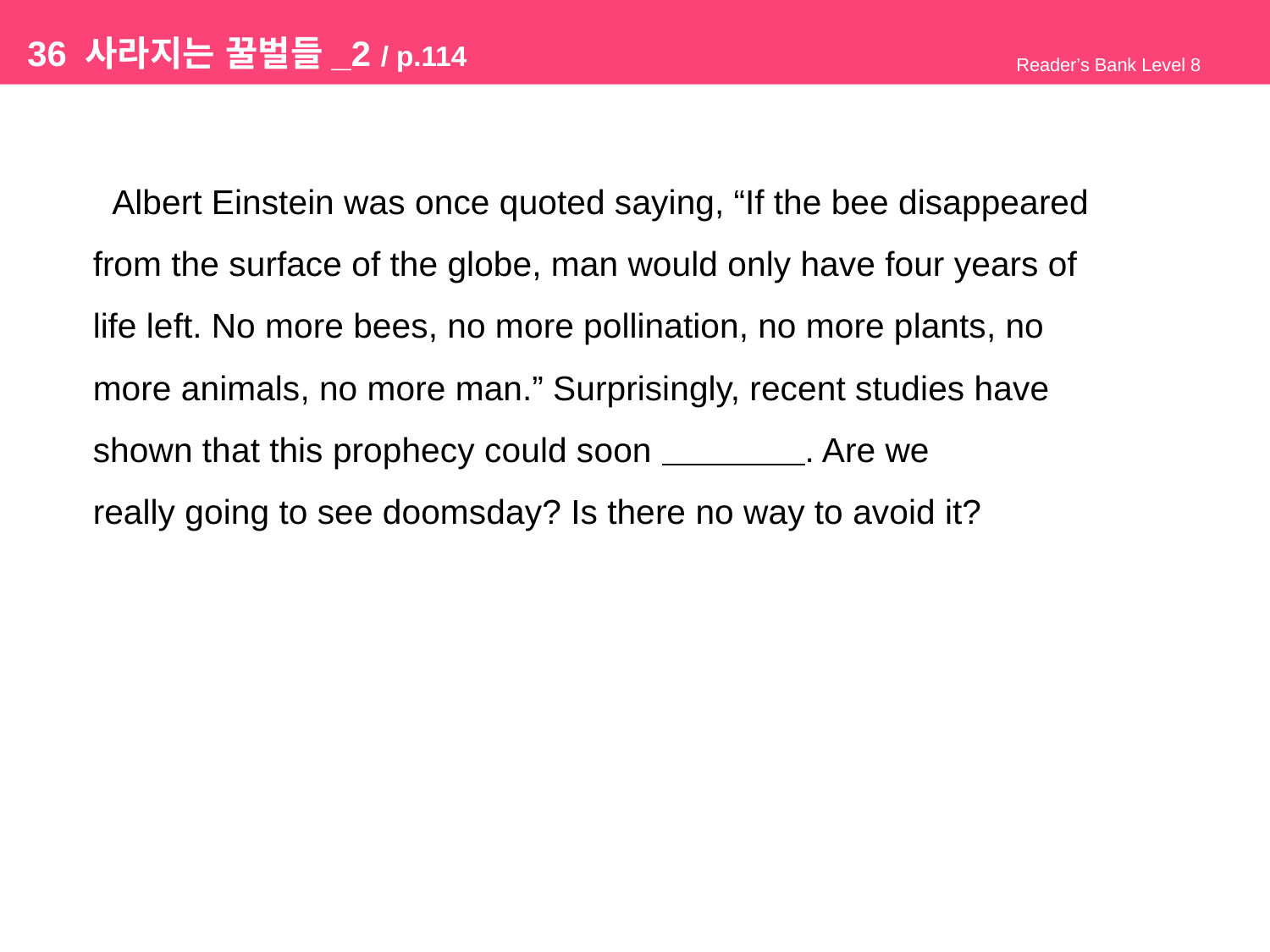

# 36 사라지는 꿀벌들_2 / p.114
Reader’s Bank Level 8

  Albert Einstein was once quoted saying, “If the bee disappeared
from the surface of the globe, man would only have four years of
life left. No more bees, no more pollination, no more plants, no
more animals, no more man.” Surprisingly, recent studies have
shown that this prophecy could soon                . Are we
really going to see doomsday? Is there no way to avoid it?